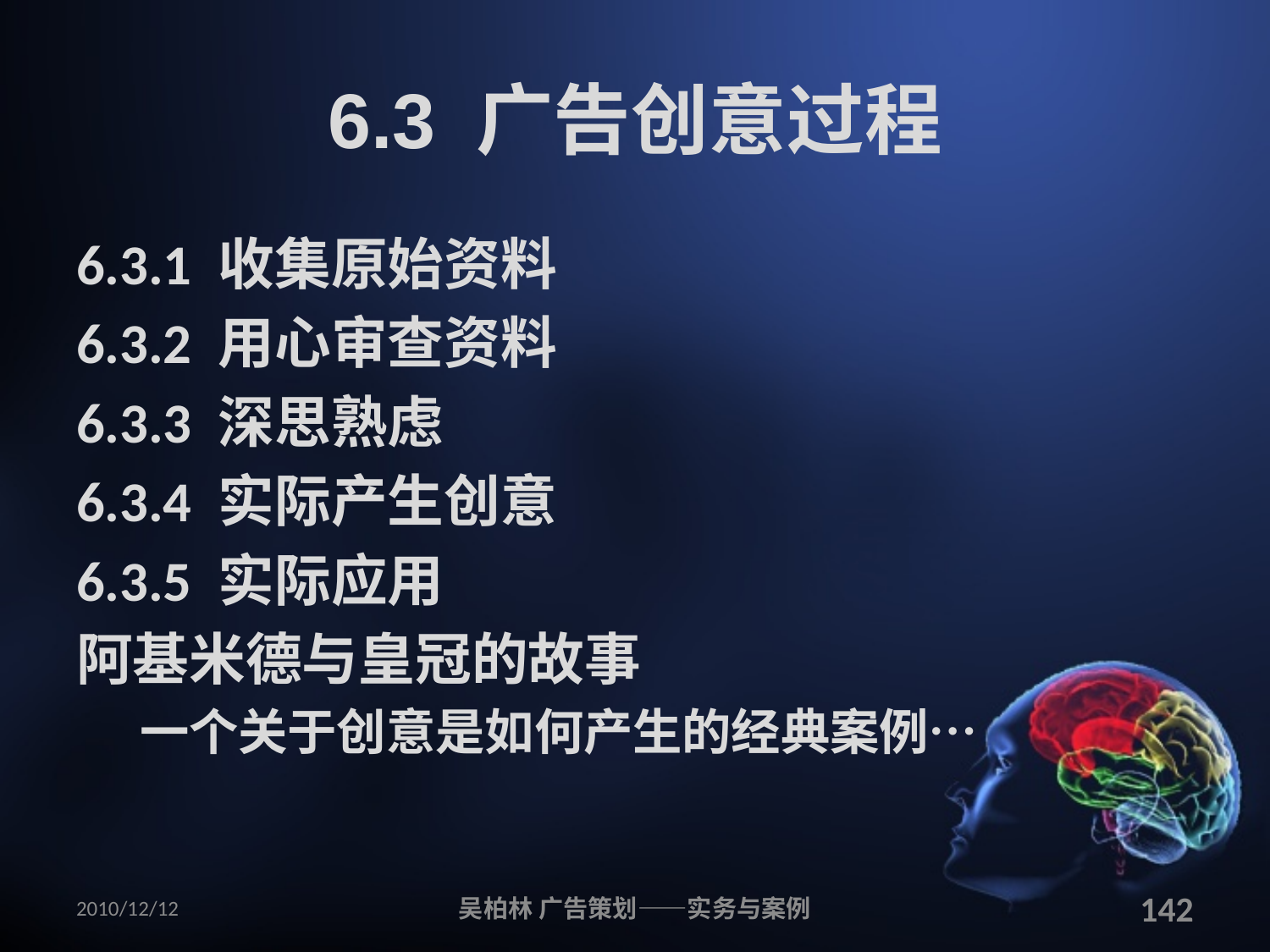

# 6.3 广告创意过程
6.3.1 收集原始资料
6.3.2 用心审查资料
6.3.3 深思熟虑
6.3.4 实际产生创意
6.3.5 实际应用
阿基米德与皇冠的故事
一个关于创意是如何产生的经典案例…
2010/12/12
吴柏林 广告策划——实务与案例
142